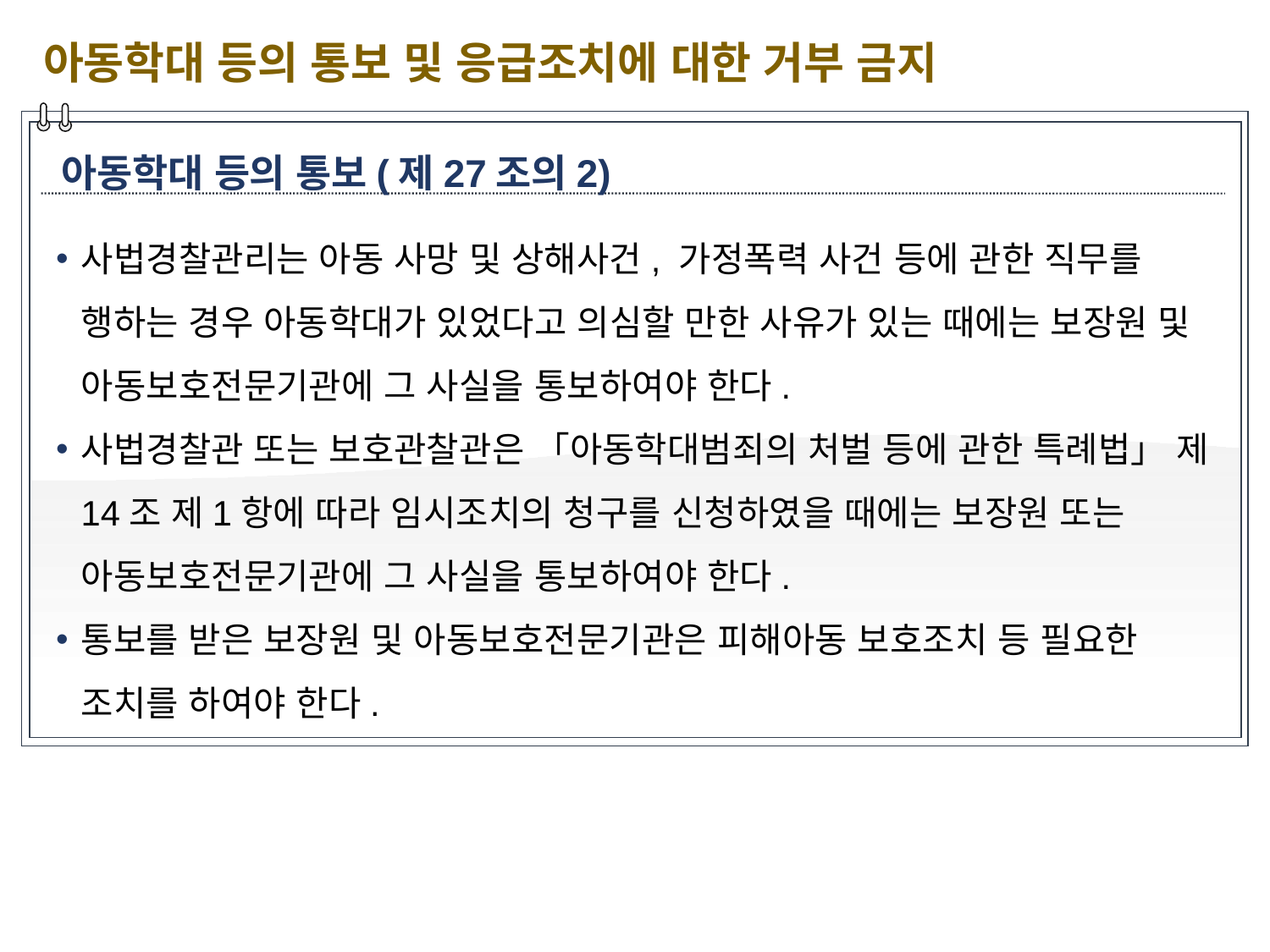

아동학대 등의 통보 및 응급조치에 대한 거부 금지

아동학대 등의 통보(제27조의2)

사법경찰관리는 아동 사망 및 상해사건, 가정폭력 사건 등에 관한 직무를 행하는 경우 아동학대가 있었다고 의심할 만한 사유가 있는 때에는 보장원 및 아동보호전문기관에 그 사실을 통보하여야 한다.
사법경찰관 또는 보호관찰관은 「아동학대범죄의 처벌 등에 관한 특례법」 제14조 제1항에 따라 임시조치의 청구를 신청하였을 때에는 보장원 또는 아동보호전문기관에 그 사실을 통보하여야 한다.
통보를 받은 보장원 및 아동보호전문기관은 피해아동 보호조치 등 필요한 조치를 하여야 한다.